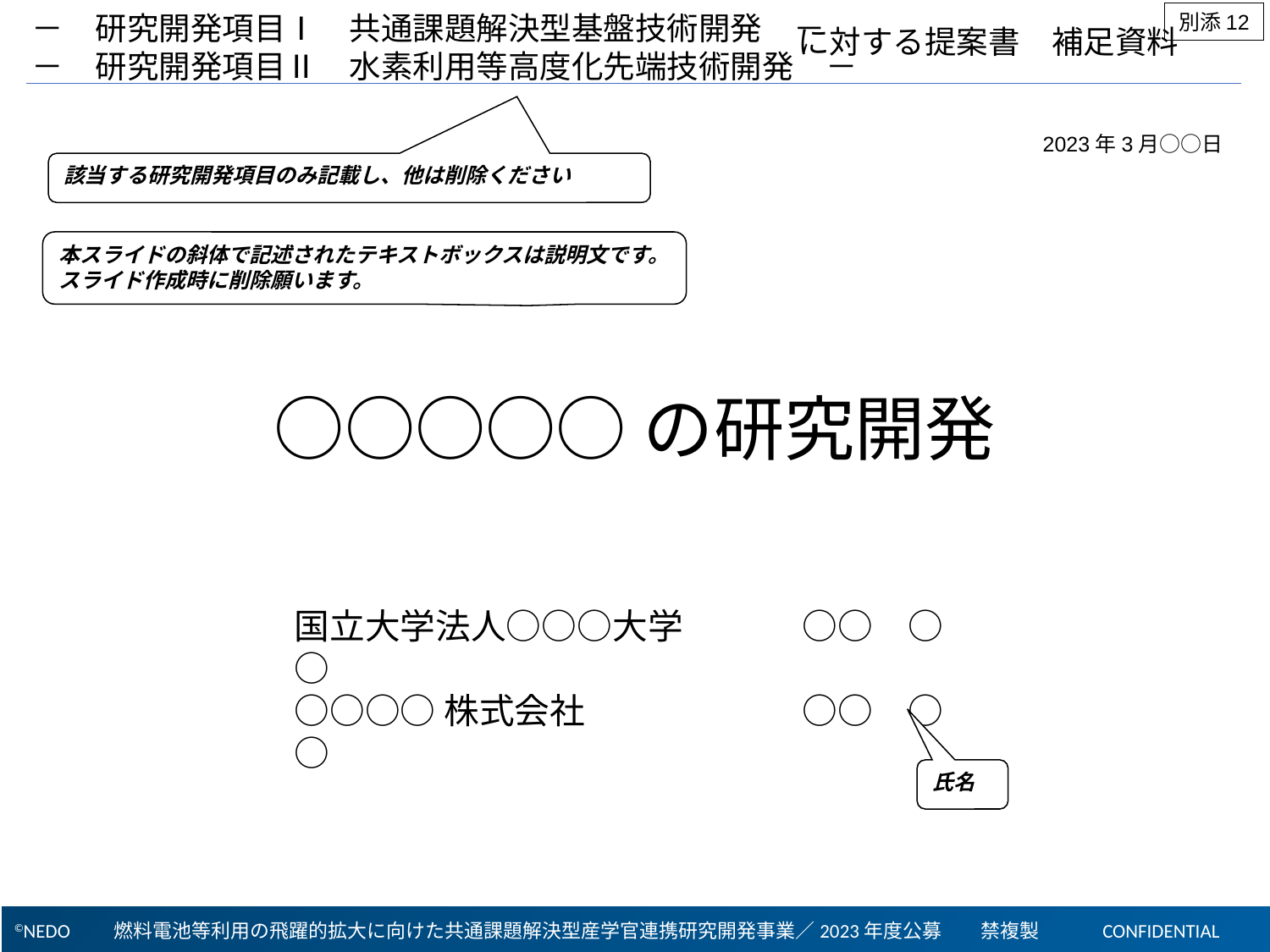

－　研究開発項目Ⅰ　共通課題解決型基盤技術開発　－
－　研究開発項目Ⅱ　水素利用等高度化先端技術開発　－
別添12
に対する提案書　補足資料
2023年3月○○日
該当する研究開発項目のみ記載し、他は削除ください
本スライドの斜体で記述されたテキストボックスは説明文です。
スライド作成時に削除願います。
○○○○○の研究開発
国立大学法人○○○大学	○○　○○
○○○○株式会社　　		○○　○○
氏名